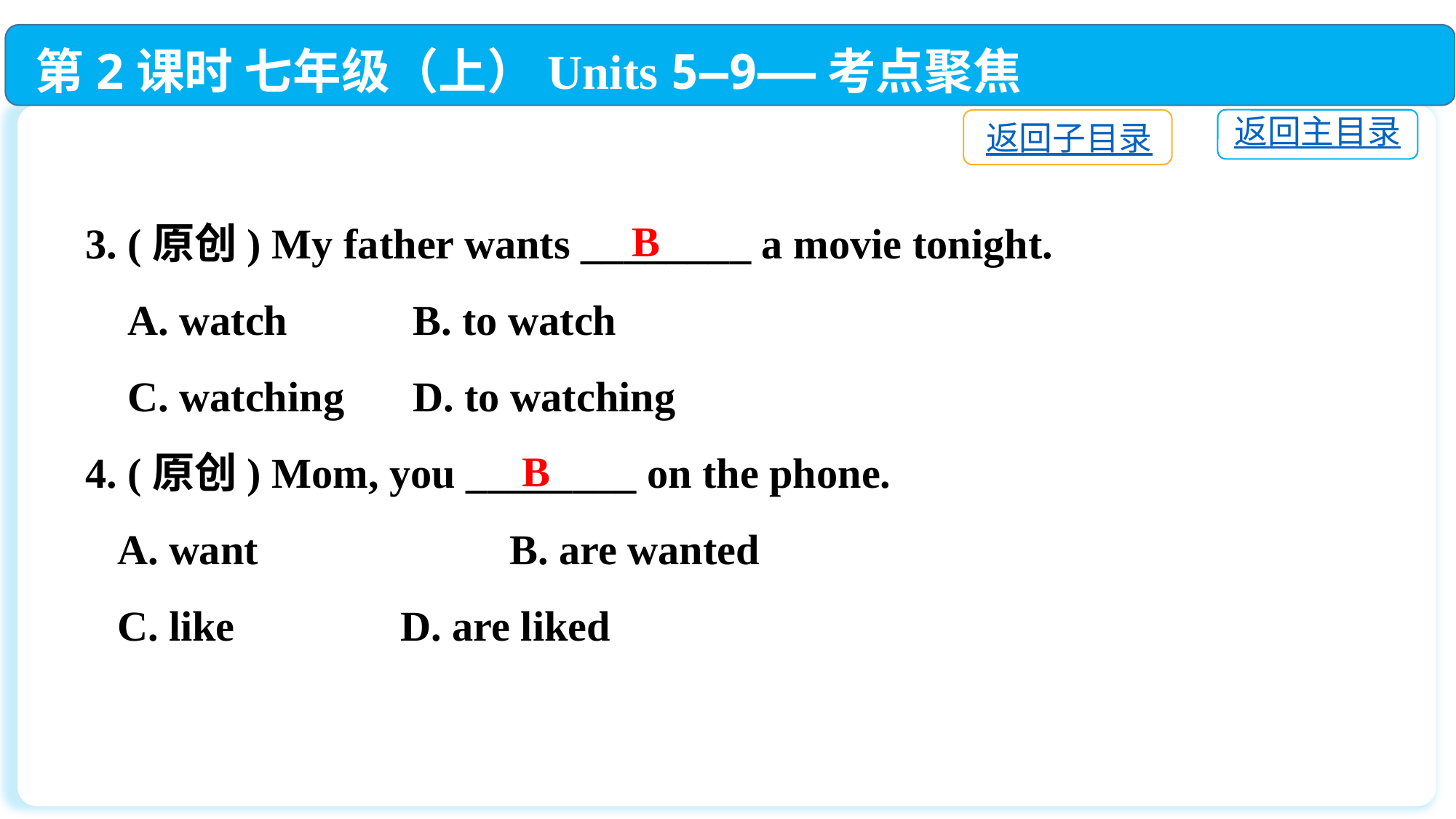

第2课时 七年级（上）Units 5—9——考点聚焦

返回主目录

返回子目录
3. (原创) My father wants ________ a movie tonight.
    A. watch　	B. to watch
    C. watching	D. to watching
4. (原创) Mom, you ________ on the phone.
   A. want　	         B. are wanted
   C. like　	         D. are liked
B
B